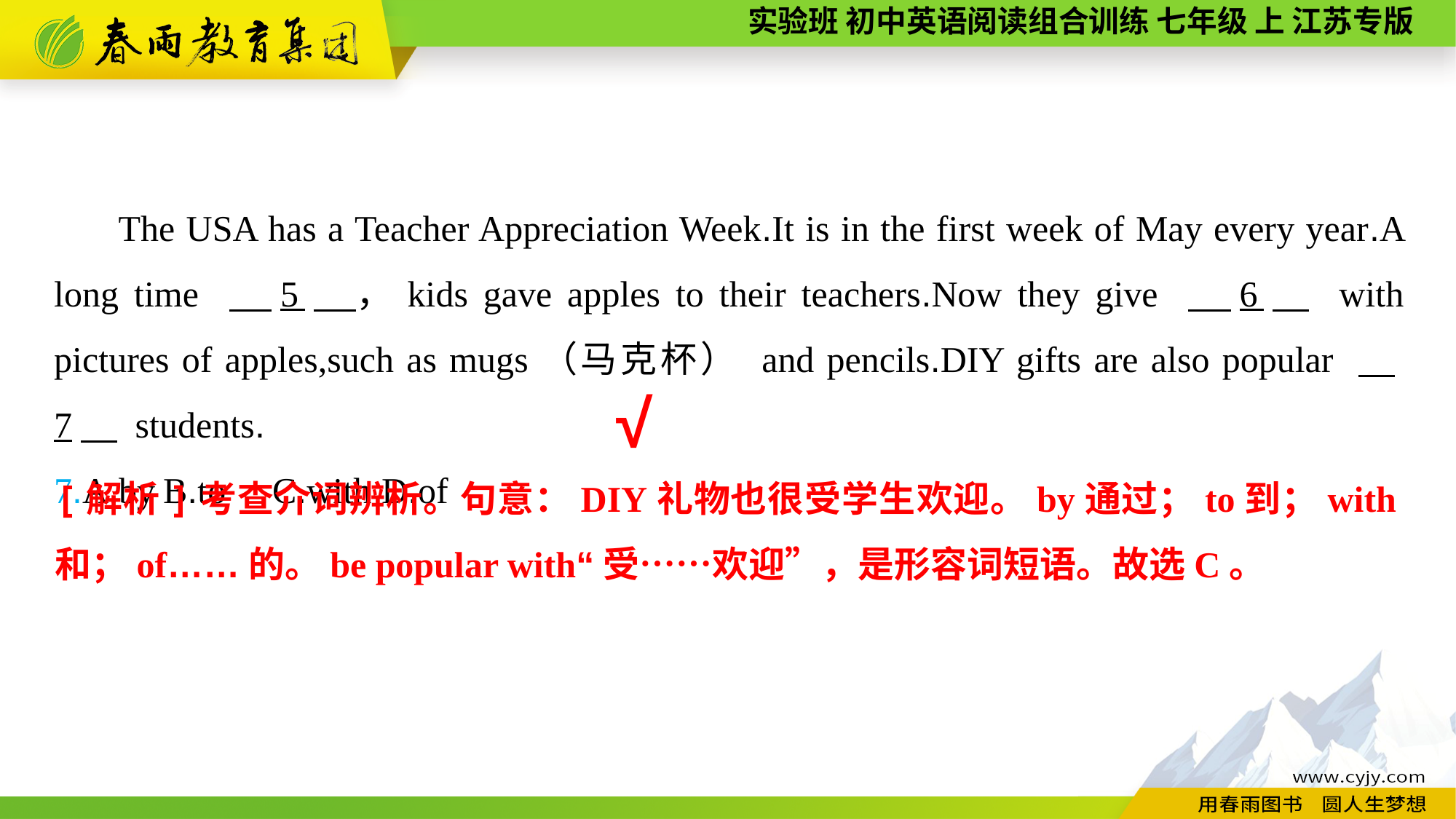

The USA has a Teacher Appreciation Week.It is in the first week of May every year.A long time 　5　，kids gave apples to their teachers.Now they give 　6　 with pictures of apples,such as mugs（马克杯） and pencils.DIY gifts are also popular 　7　 students.
7.A.by	B.to	C.with	D.of
√
[解析]考查介词辨析。句意：DIY礼物也很受学生欢迎。by通过；to到；with和；of……的。be popular with“受……欢迎”，是形容词短语。故选C。